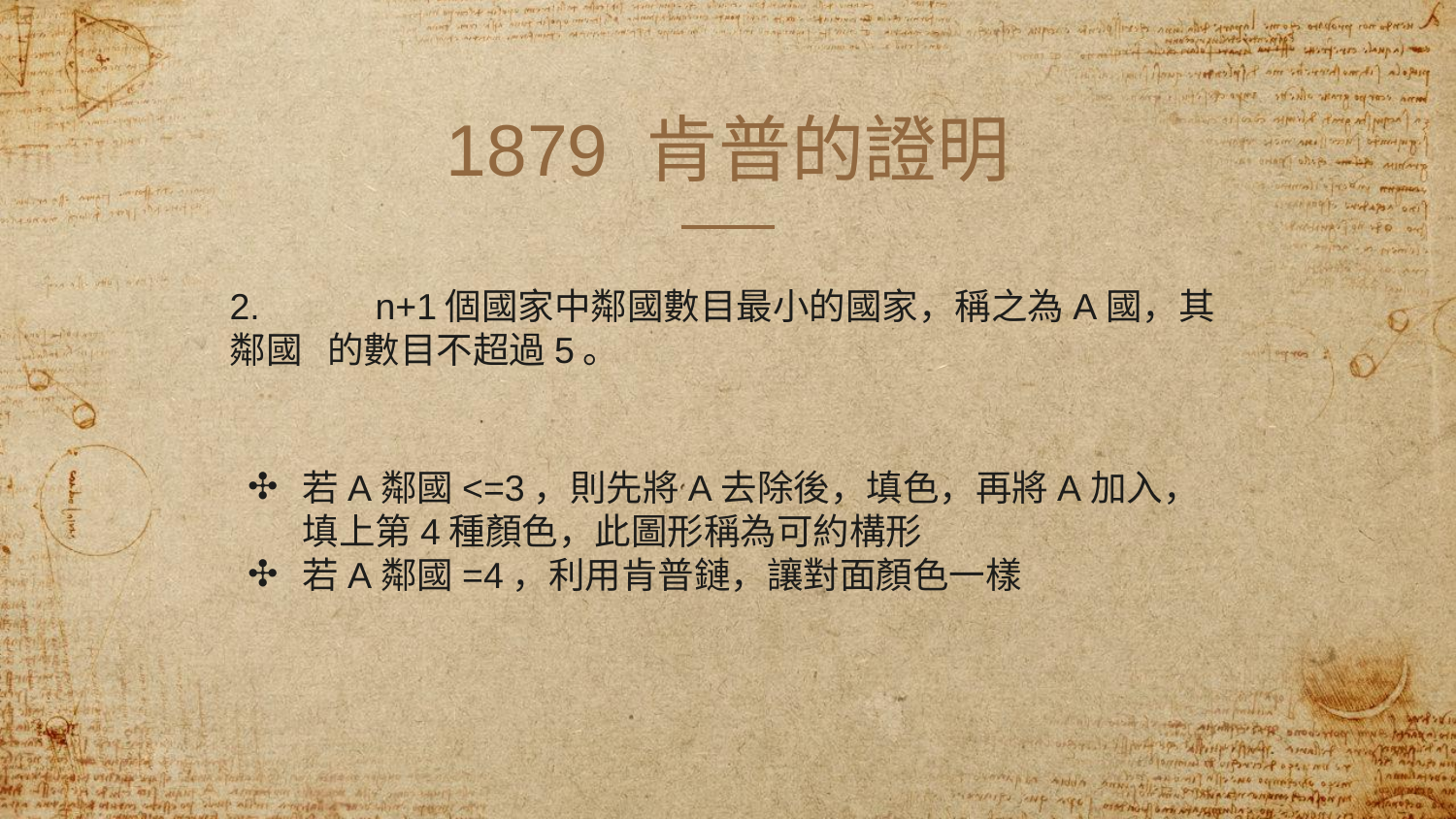

# 1879 肯普的證明
2.	n+1個國家中鄰國數目最小的國家，稱之為A國，其鄰國   的數目不超過5。

若A鄰國<=3，則先將A去除後，填色，再將A加入，填上第4種顏色，此圖形稱為可約構形
若A鄰國=4，利用肯普鏈，讓對面顏色一樣